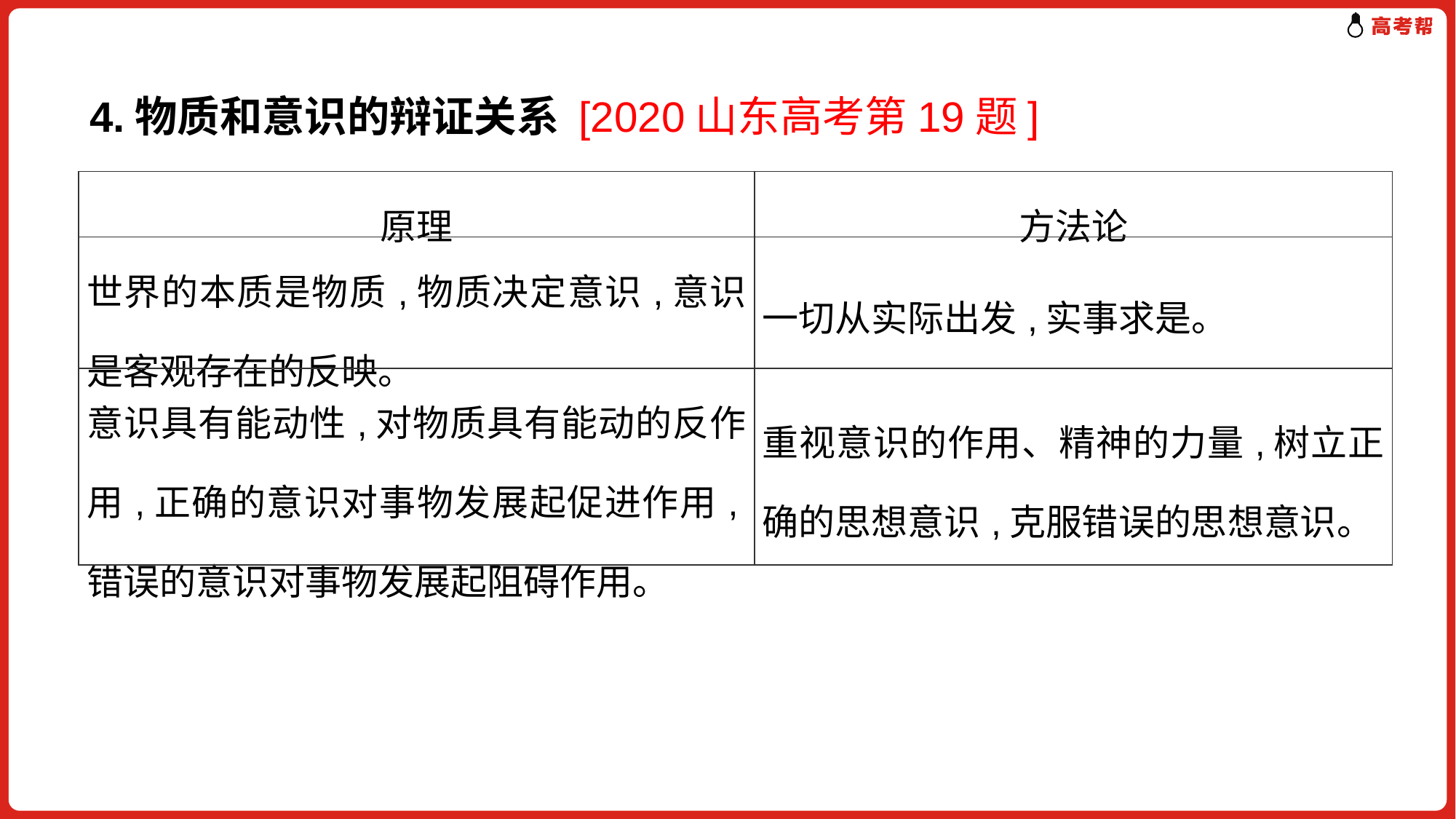

4.物质和意识的辩证关系 [2020山东高考第19题]
| 原理 | 方法论 |
| --- | --- |
| 世界的本质是物质,物质决定意识,意识是客观存在的反映。 | 一切从实际出发,实事求是。 |
| 意识具有能动性,对物质具有能动的反作用,正确的意识对事物发展起促进作用,错误的意识对事物发展起阻碍作用。 | 重视意识的作用、精神的力量,树立正确的思想意识,克服错误的思想意识。 |